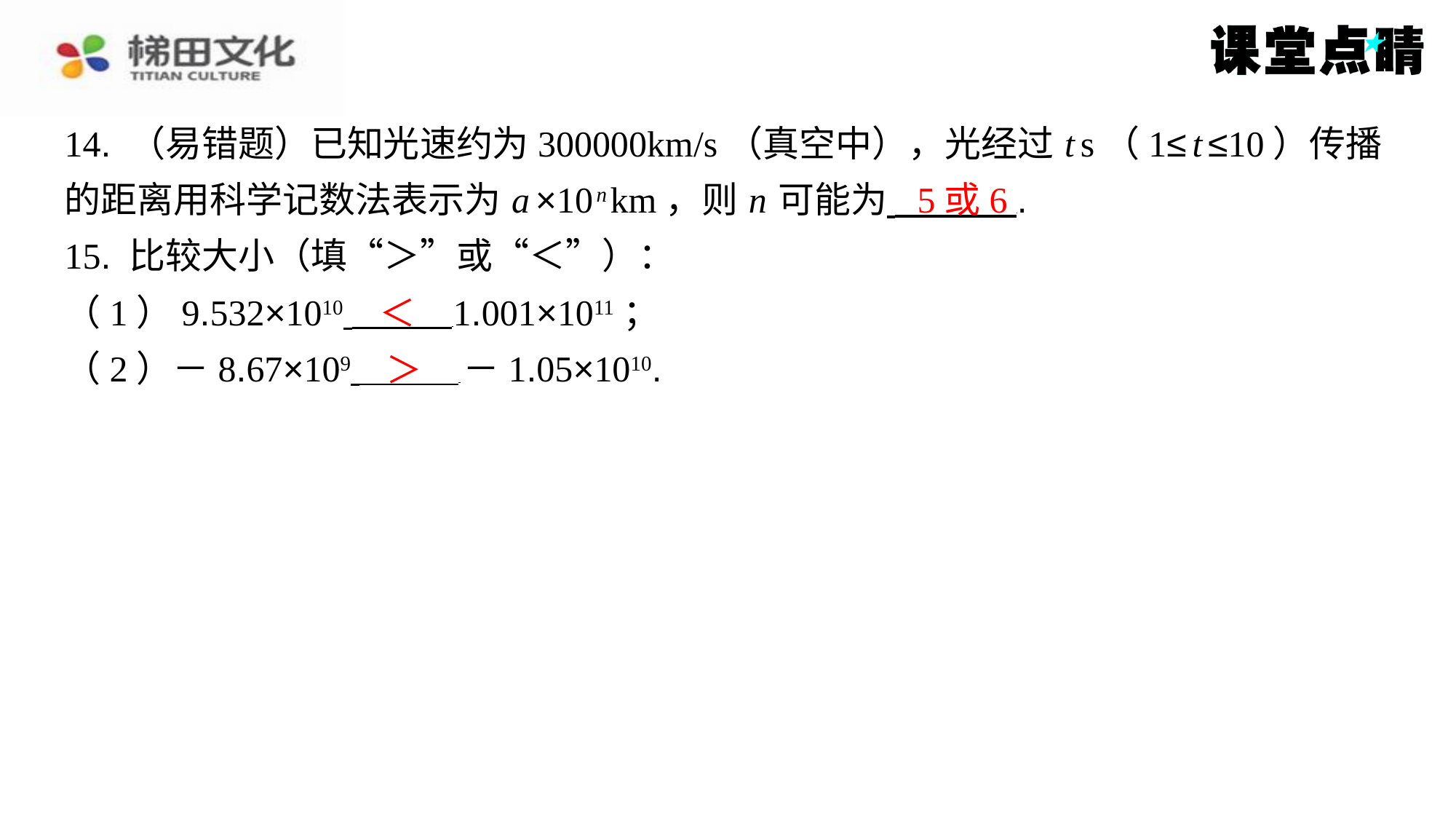

14. （易错题）已知光速约为300000km/s（真空中），光经过 t s（1≤ t ≤10）传播
的距离用科学记数法表示为 a ×10 n km，则 n 可能为                    ⁠.
15. 比较大小（填“＞”或“＜”）：
（1）9.532×1010               1.001×1011；
（2）－8.67×109               －1.05×1010.
5或6
＜
＞